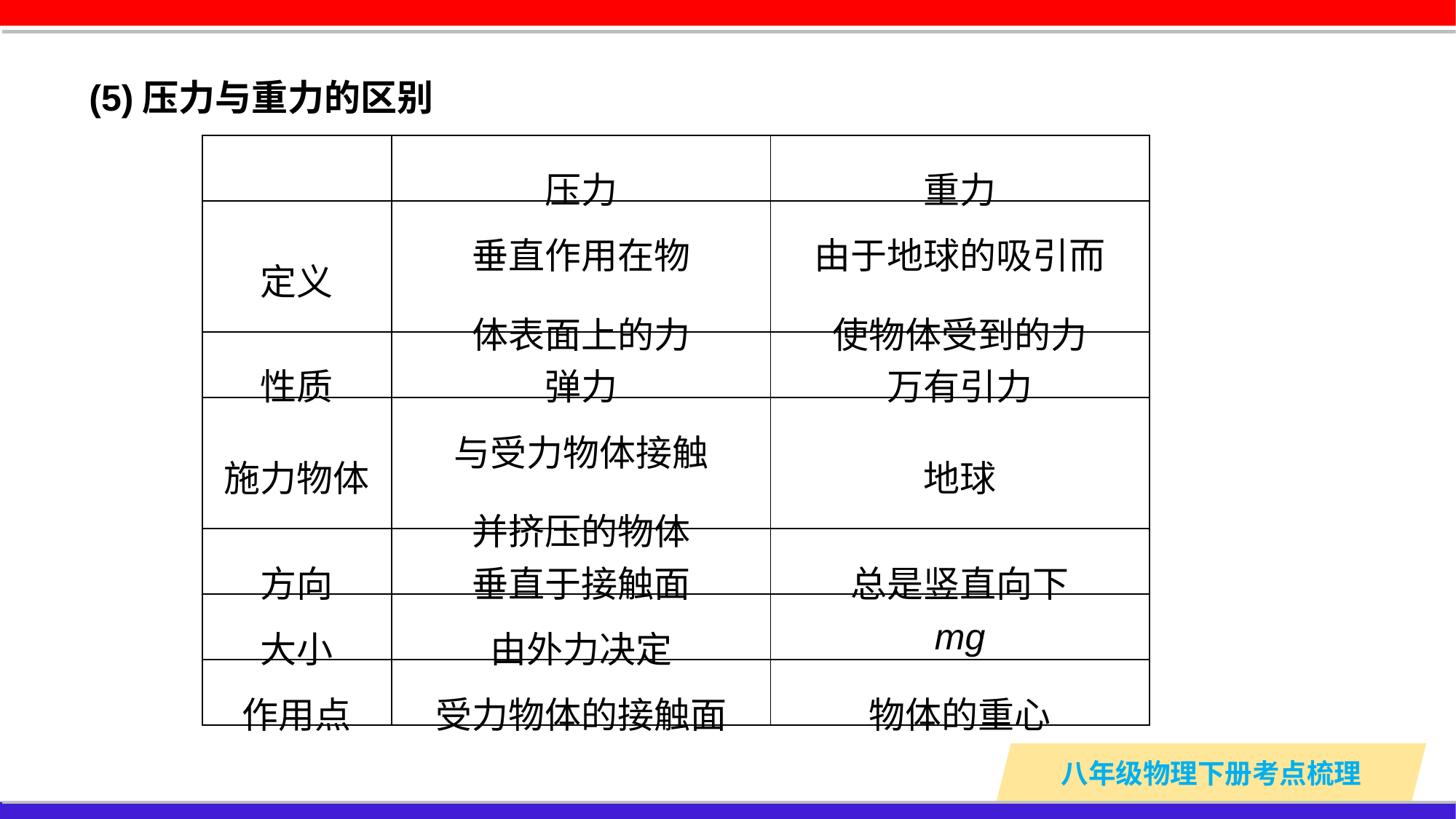

(5)压力与重力的区别
|  | 压力 | 重力 |
| --- | --- | --- |
| 定义 | 垂直作用在物 体表面上的力 | 由于地球的吸引而 使物体受到的力 |
| 性质 | 弹力 | 万有引力 |
| 施力物体 | 与受力物体接触 并挤压的物体 | 地球 |
| 方向 | 垂直于接触面 | 总是竖直向下 |
| 大小 | 由外力决定 | mg |
| 作用点 | 受力物体的接触面 | 物体的重心 |